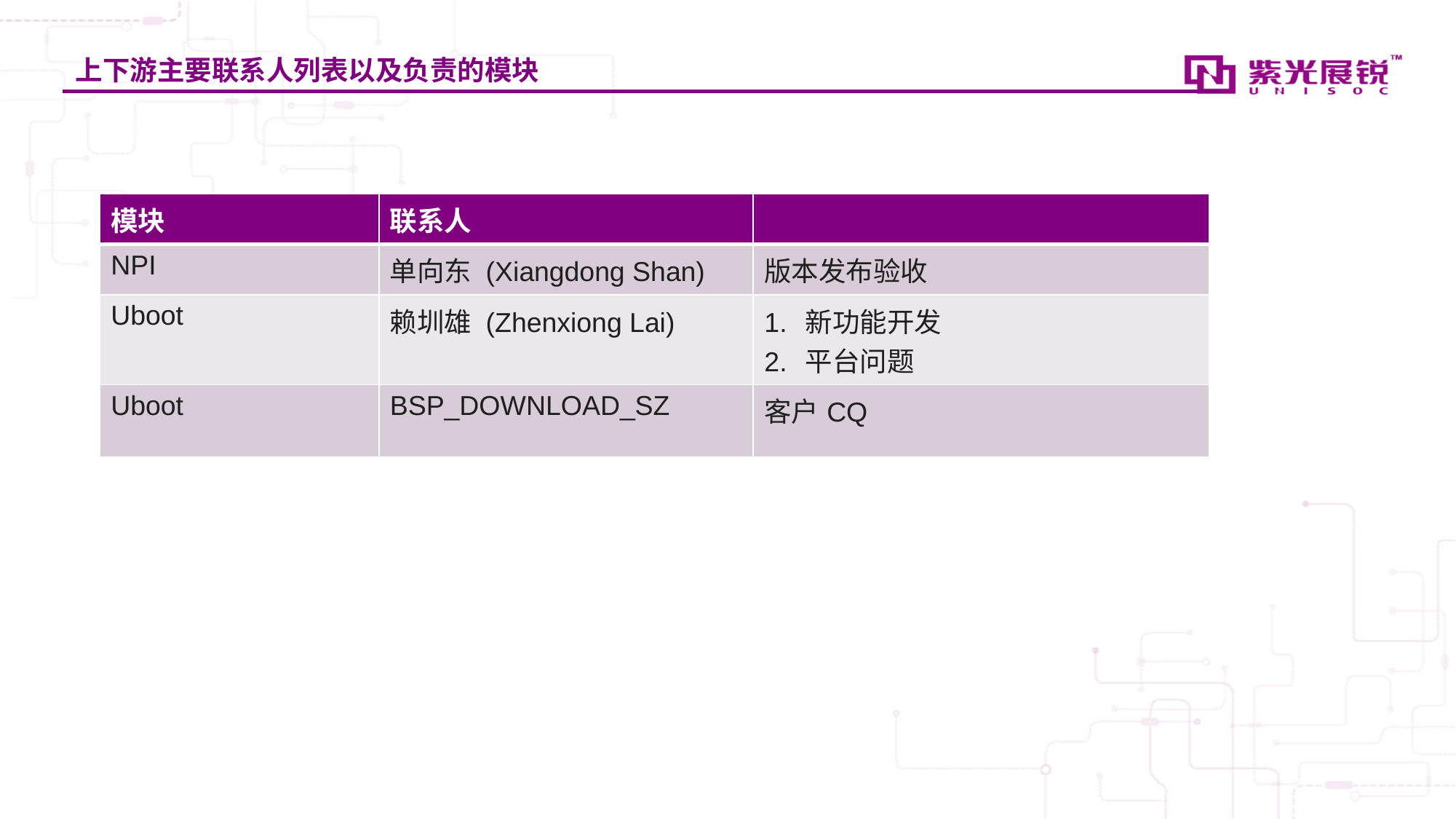

# 上下游主要联系人列表以及负责的模块

| 模块 | 联系人 |  |
| --- | --- | --- |
| NPI | 单向东 (Xiangdong Shan) | 版本发布验收 |
| Uboot | 赖圳雄 (Zhenxiong Lai) | 新功能开发 平台问题 |
| Uboot | BSP\_DOWNLOAD\_SZ | 客户CQ |